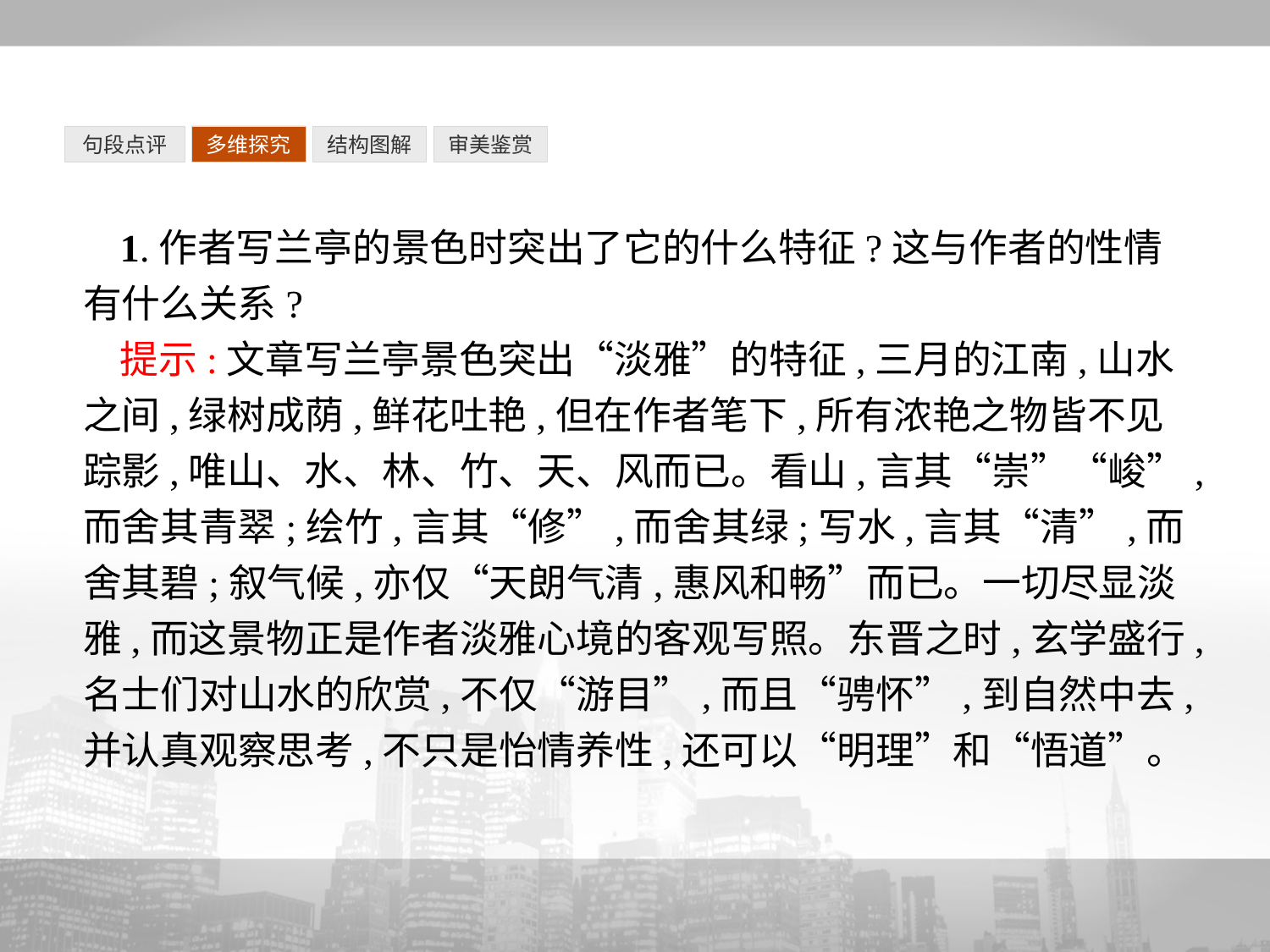

句段点评
多维探究
结构图解
审美鉴赏
1.作者写兰亭的景色时突出了它的什么特征?这与作者的性情有什么关系?
提示:文章写兰亭景色突出“淡雅”的特征,三月的江南,山水之间,绿树成荫,鲜花吐艳,但在作者笔下,所有浓艳之物皆不见踪影,唯山、水、林、竹、天、风而已。看山,言其“崇”“峻”,而舍其青翠;绘竹,言其“修”,而舍其绿;写水,言其“清”,而舍其碧;叙气候,亦仅“天朗气清,惠风和畅”而已。一切尽显淡雅,而这景物正是作者淡雅心境的客观写照。东晋之时,玄学盛行,名士们对山水的欣赏,不仅“游目”,而且“骋怀”,到自然中去,并认真观察思考,不只是怡情养性,还可以“明理”和“悟道”。